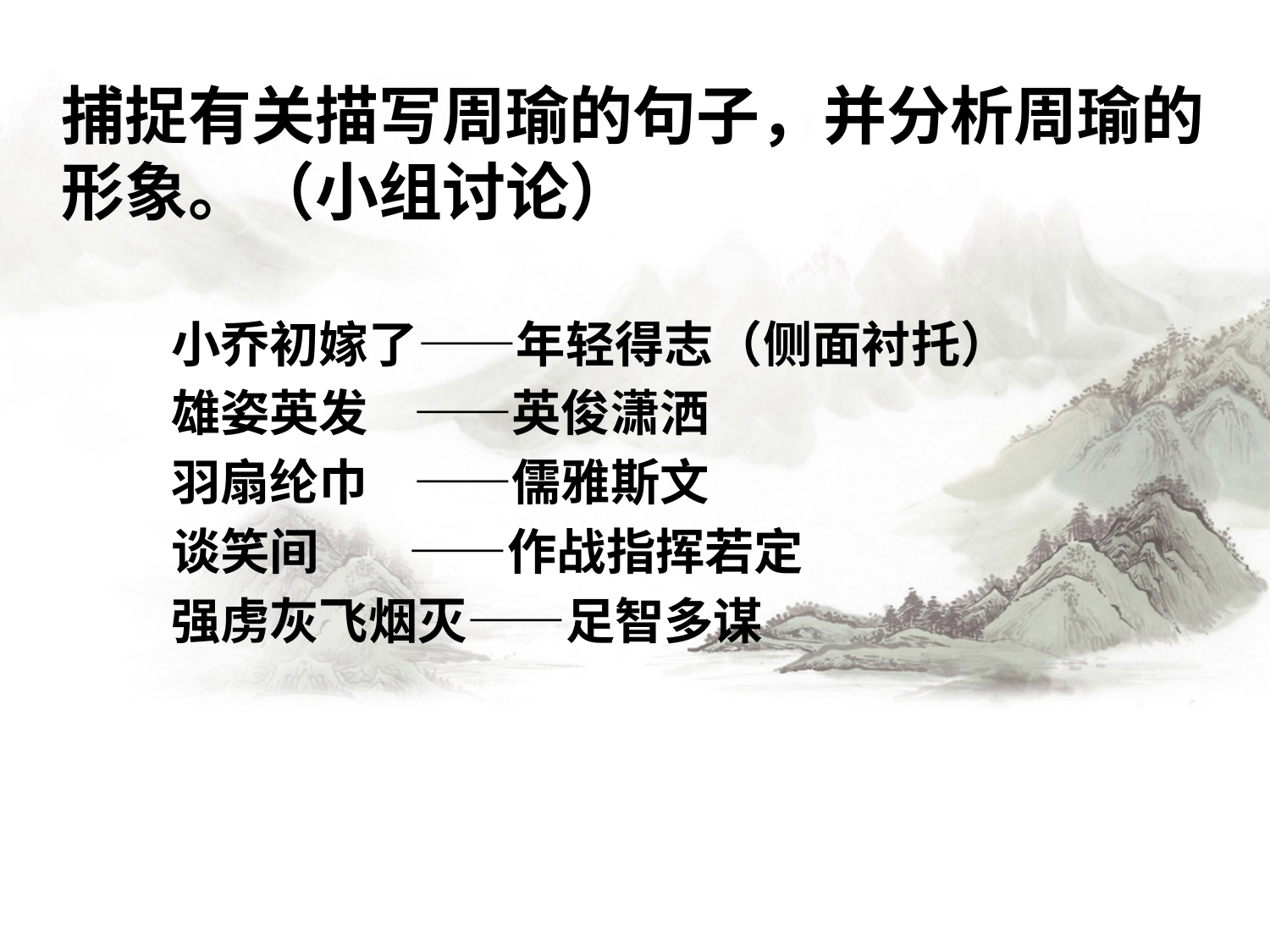

捕捉有关描写周瑜的句子，并分析周瑜的形象。（小组讨论）
小乔初嫁了——年轻得志（侧面衬托）
雄姿英发    ——英俊潇洒
羽扇纶巾    ——儒雅斯文
谈笑间        ——作战指挥若定
强虏灰飞烟灭——足智多谋